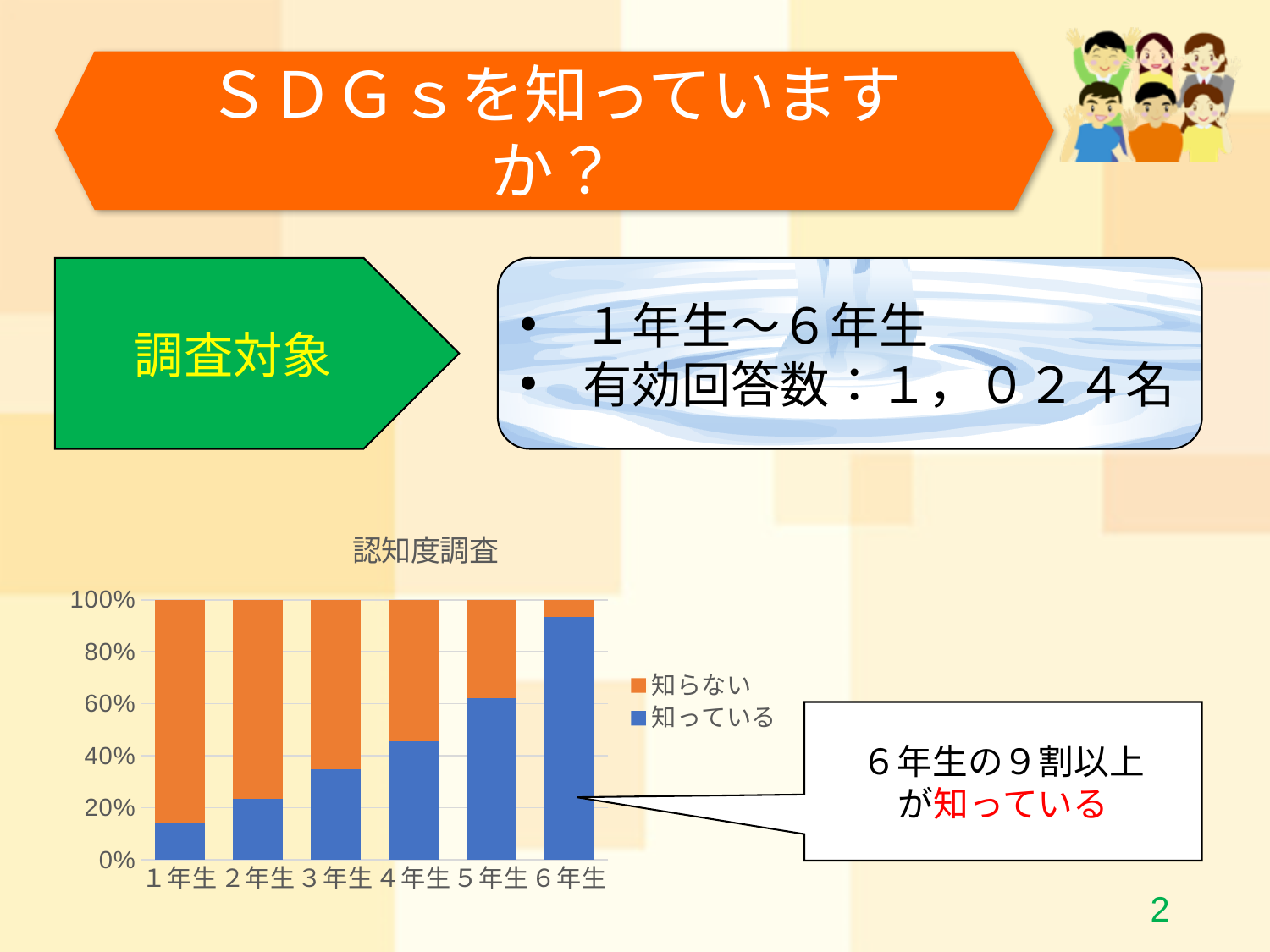

ＳＤＧｓを知っていますか？
調査対象
１年生～６年生
有効回答数：１，０２４名

### Chart: 認知度調査

| Category | 知っている | 知らない |
|---|---|---|
| １年生 | 26.0 | 157.0 |
| ２年生 | 38.0 | 125.0 |
| ３年生 | 59.0 | 111.0 |
| ４年生 | 78.0 | 93.0 |
| ５年生 | 105.0 | 64.0 |
| ６年生 | 157.0 | 11.0 |
６年生の９割以上
が知っている
2